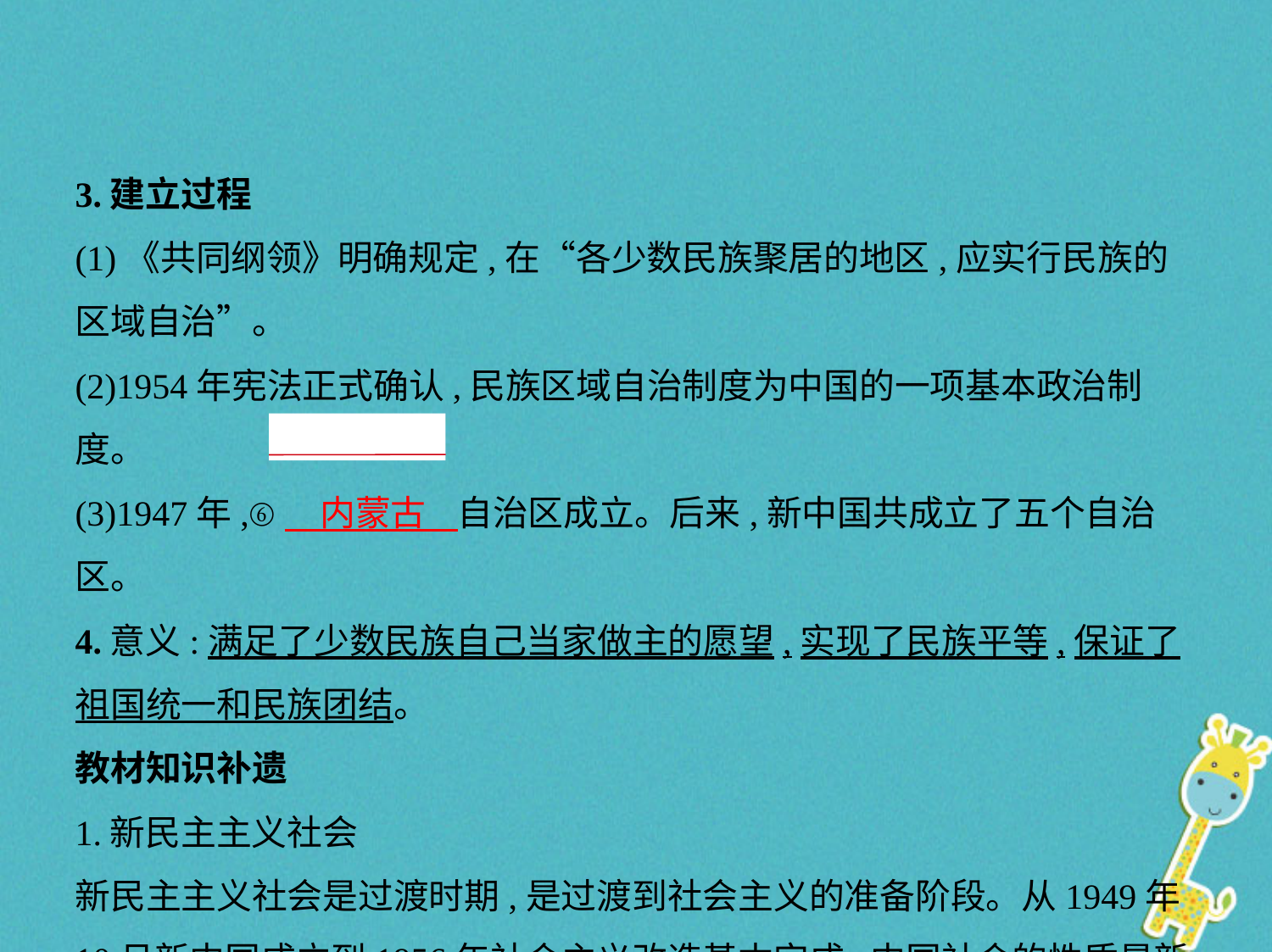

3.建立过程
(1)《共同纲领》明确规定,在“各少数民族聚居的地区,应实行民族的
区域自治”。
(2)1954年宪法正式确认,民族区域自治制度为中国的一项基本政治制度。
(3)1947年,⑥　内蒙古    自治区成立。后来,新中国共成立了五个自治区。
4.意义:满足了少数民族自己当家做主的愿望,实现了民族平等,保证了祖国统一和民族团结。
教材知识补遗
1.新民主主义社会
新民主主义社会是过渡时期,是过渡到社会主义的准备阶段。从1949年
10月新中国成立到1956年社会主义改造基本完成,中国社会的性质是新